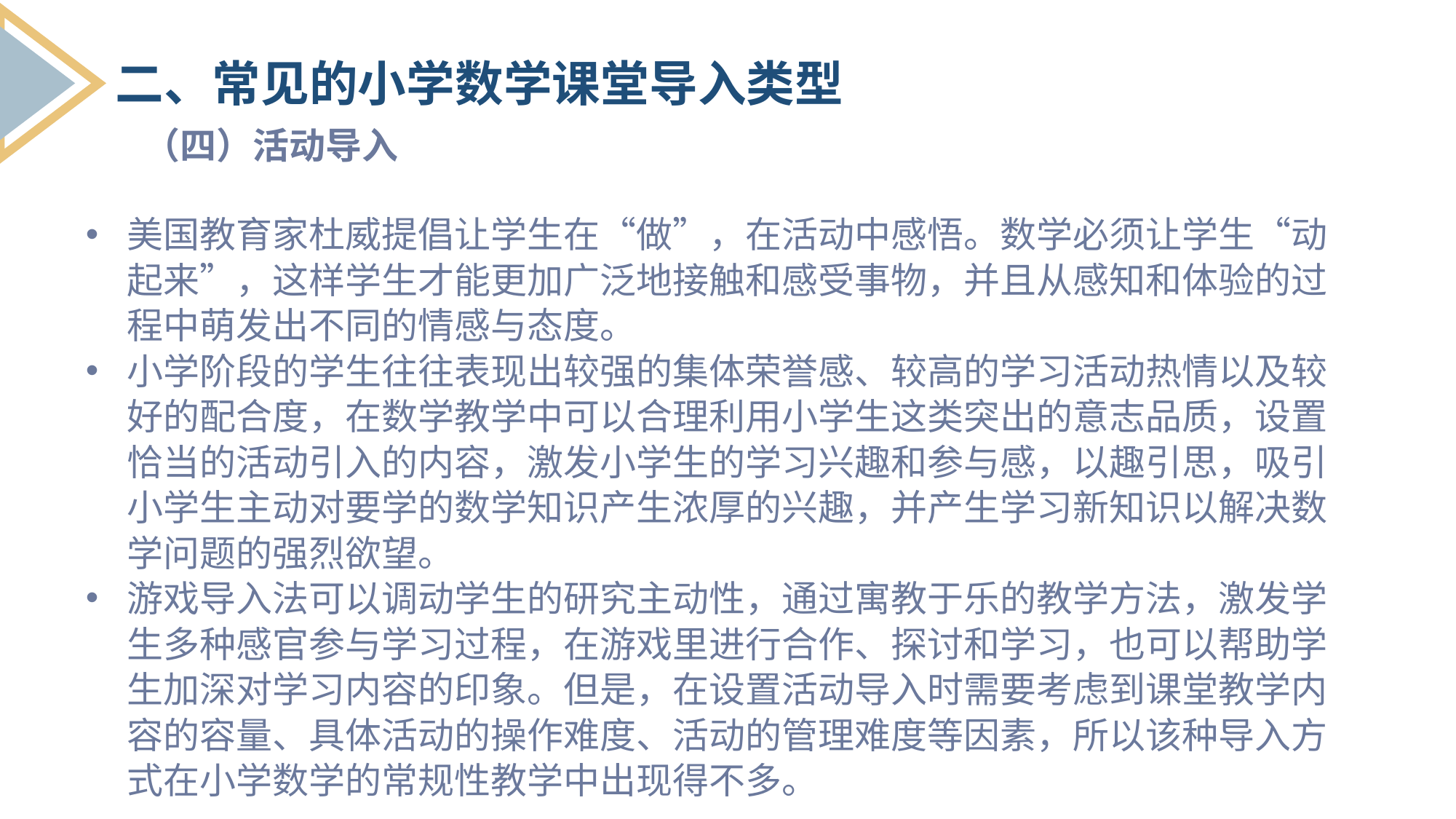

二、常见的小学数学课堂导入类型
      （四）活动导入

美国教育家杜威提倡让学生在“做”，在活动中感悟。数学必须让学生“动起来”，这样学生才能更加广泛地接触和感受事物，并且从感知和体验的过程中萌发出不同的情感与态度。
小学阶段的学生往往表现出较强的集体荣誉感、较高的学习活动热情以及较好的配合度，在数学教学中可以合理利用小学生这类突出的意志品质，设置恰当的活动引入的内容，激发小学生的学习兴趣和参与感，以趣引思，吸引小学生主动对要学的数学知识产生浓厚的兴趣，并产生学习新知识以解决数学问题的强烈欲望。
游戏导入法可以调动学生的研究主动性，通过寓教于乐的教学方法，激发学生多种感官参与学习过程，在游戏里进行合作、探讨和学习，也可以帮助学生加深对学习内容的印象。但是，在设置活动导入时需要考虑到课堂教学内容的容量、具体活动的操作难度、活动的管理难度等因素，所以该种导入方式在小学数学的常规性教学中出现得不多。